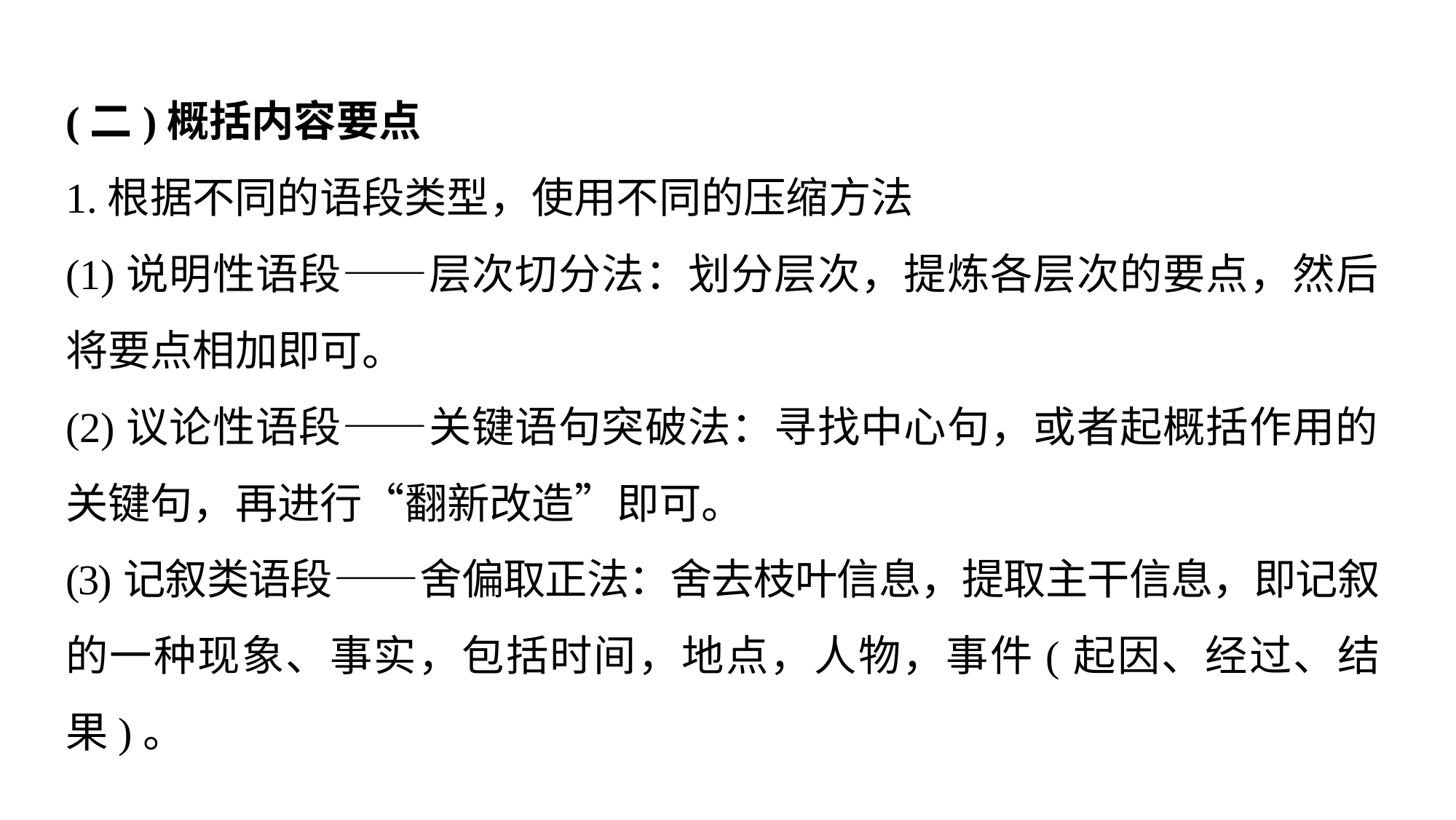

(二)概括内容要点
1.根据不同的语段类型，使用不同的压缩方法
(1)说明性语段——层次切分法：划分层次，提炼各层次的要点，然后将要点相加即可。
(2)议论性语段——关键语句突破法：寻找中心句，或者起概括作用的关键句，再进行“翻新改造”即可。
(3)记叙类语段——舍偏取正法：舍去枝叶信息，提取主干信息，即记叙的一种现象、事实，包括时间，地点，人物，事件(起因、经过、结果)。